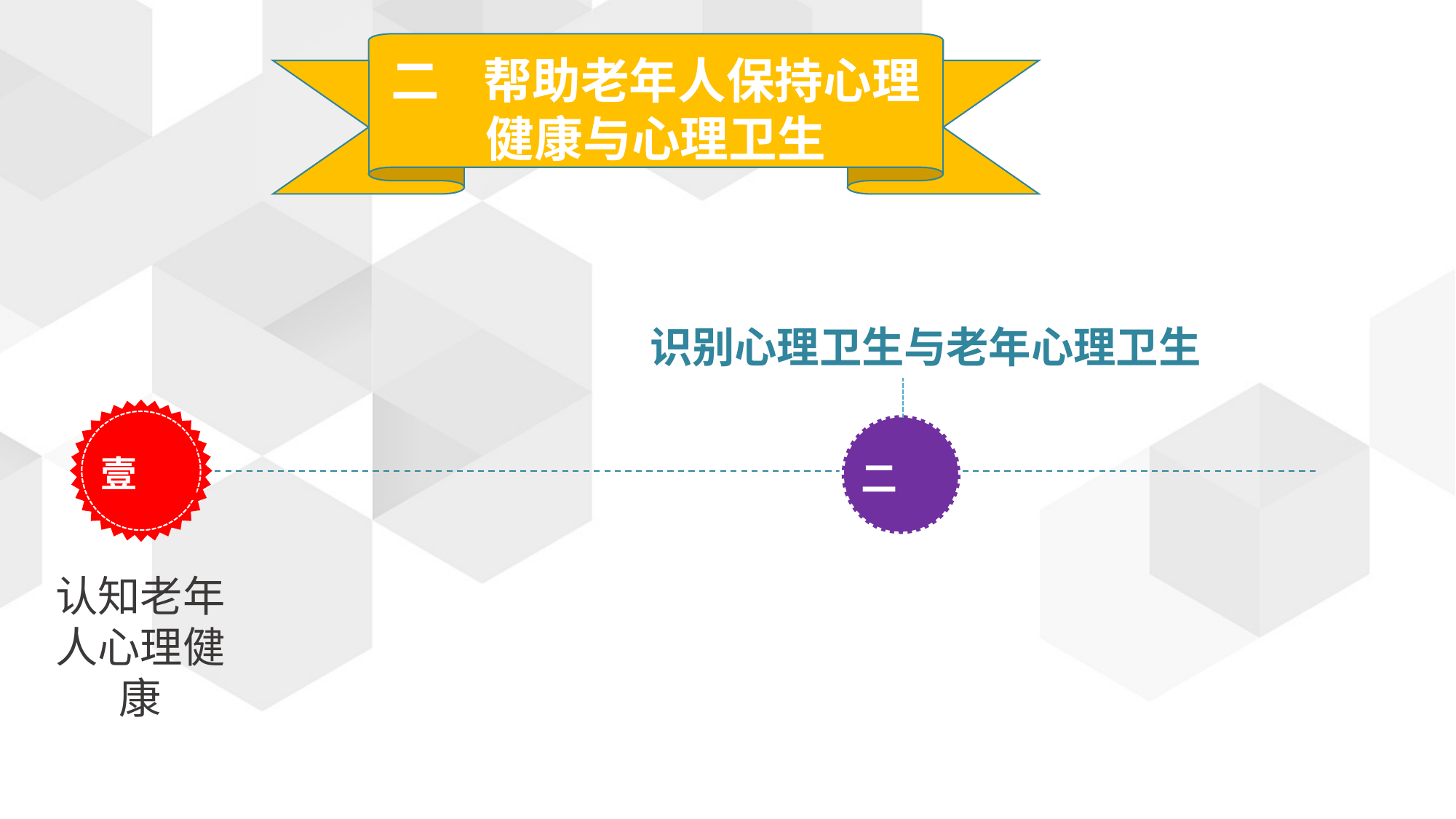

二    帮助老年人保持心理健康与心理卫生
识别心理卫生与老年心理卫生

壹

二
认知老年人心理健康